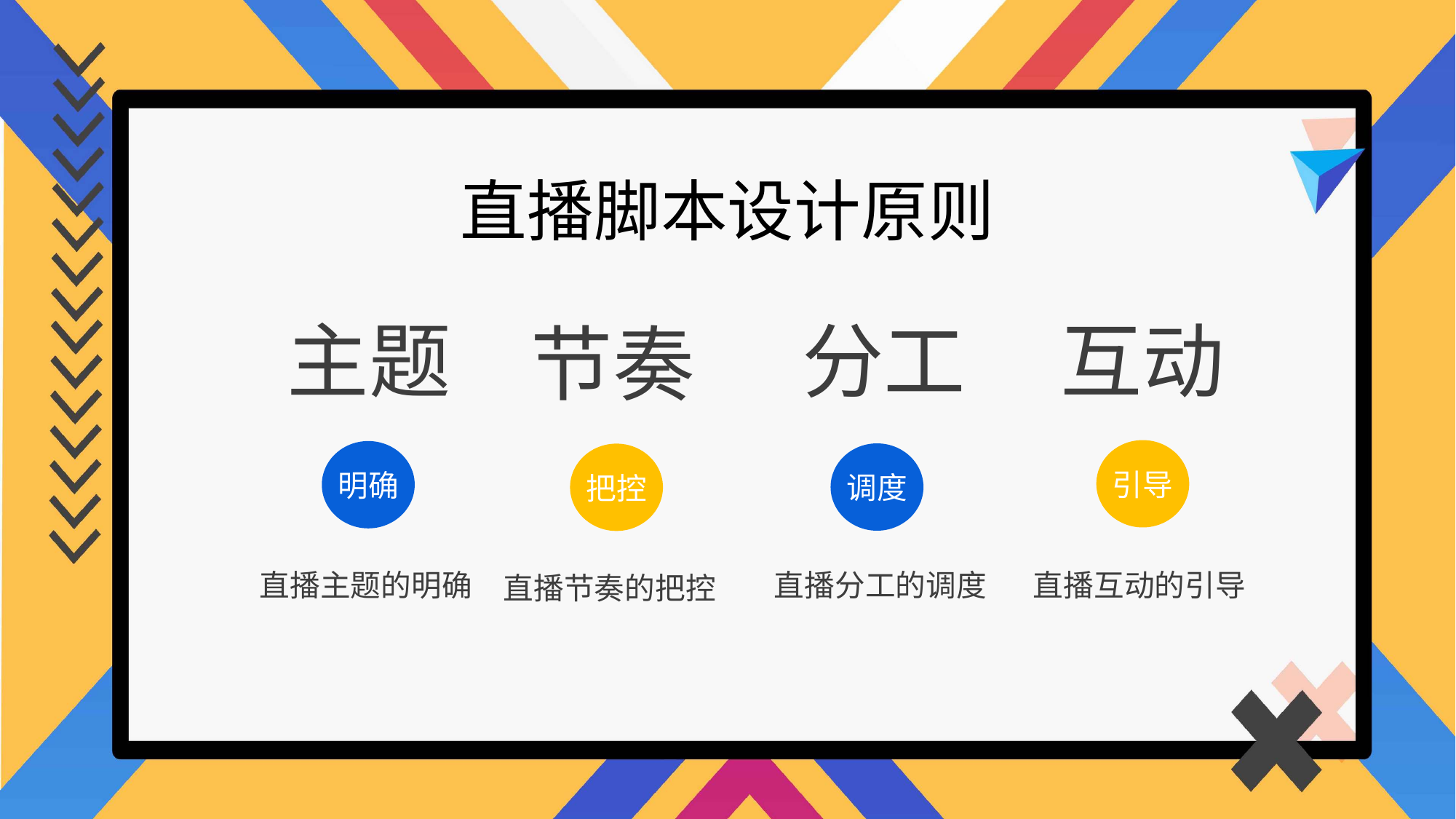

直播脚本设计原则
主题
分工
互动
节奏
引导
明确
调度
把控
直播主题的明确
直播分工的调度
直播互动的引导
直播节奏的把控